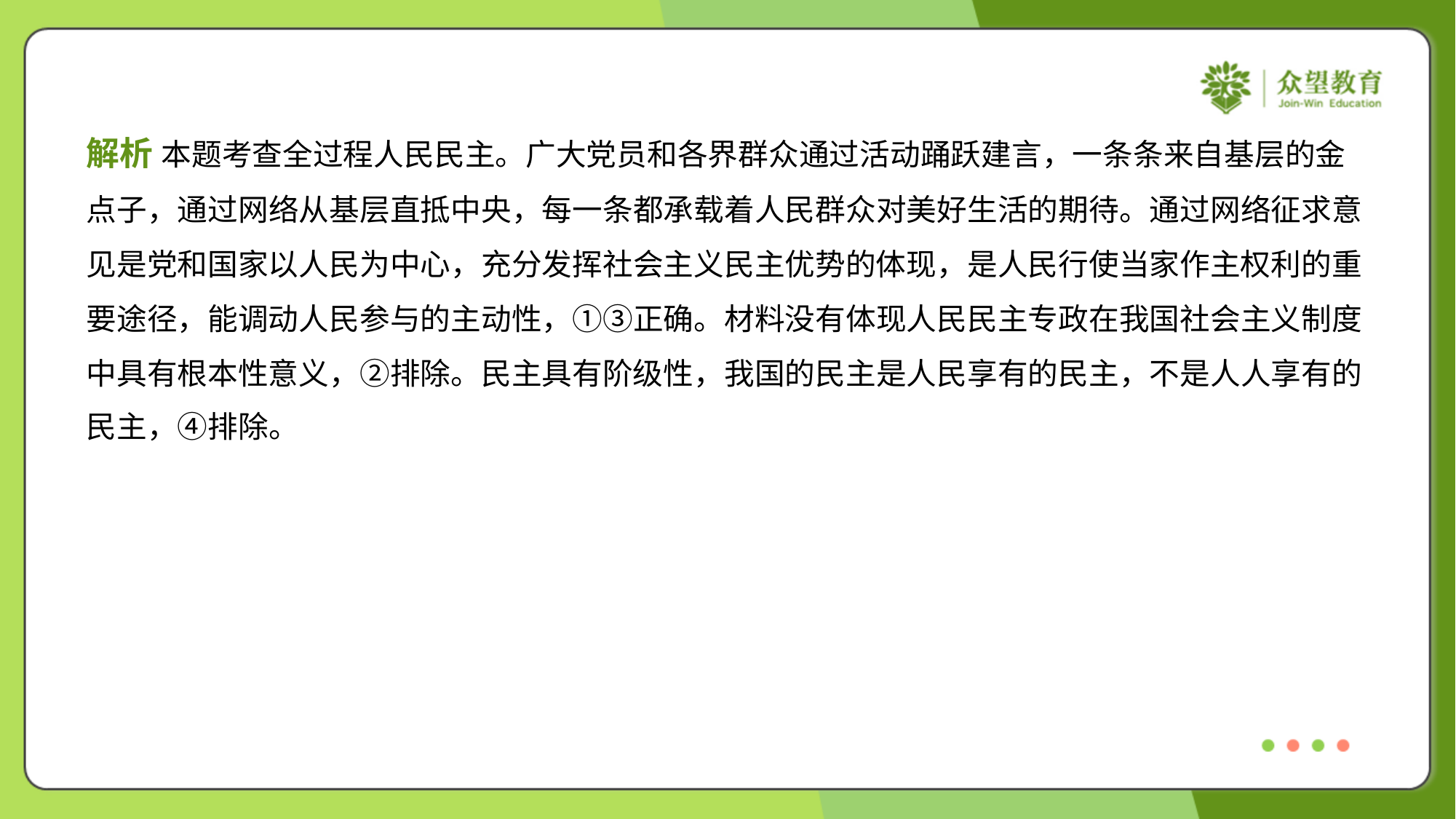

解析 本题考查全过程人民民主。广大党员和各界群众通过活动踊跃建言，一条条来自基层的金
点子，通过网络从基层直抵中央，每一条都承载着人民群众对美好生活的期待。通过网络征求意
见是党和国家以人民为中心，充分发挥社会主义民主优势的体现，是人民行使当家作主权利的重
要途径，能调动人民参与的主动性，①③正确。材料没有体现人民民主专政在我国社会主义制度
中具有根本性意义，②排除。民主具有阶级性，我国的民主是人民享有的民主，不是人人享有的
民主，④排除。